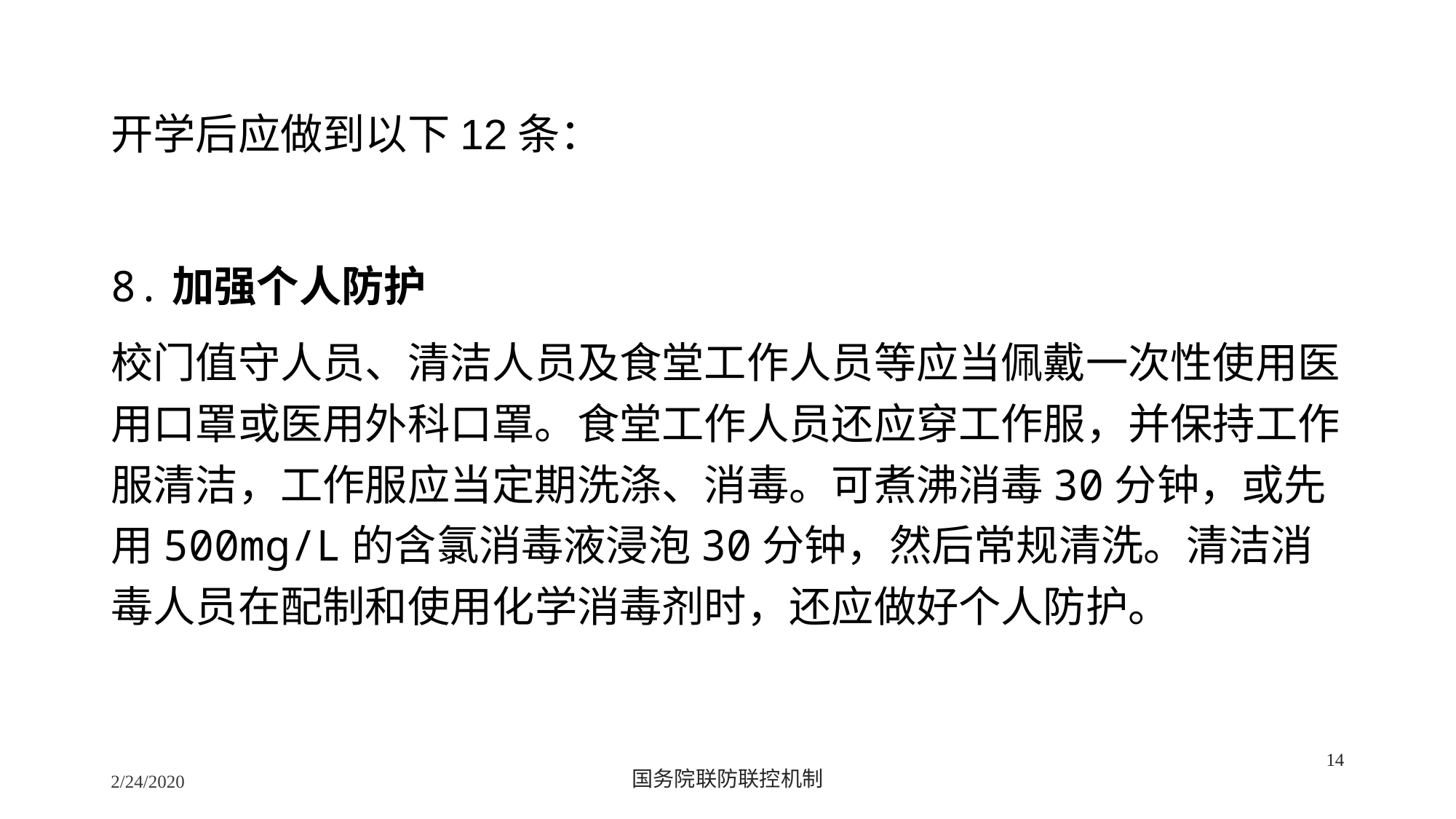

开学后应做到以下12条：

8.加强个人防护
校门值守人员、清洁人员及食堂工作人员等应当佩戴一次性使用医用口罩或医用外科口罩。食堂工作人员还应穿工作服，并保持工作服清洁，工作服应当定期洗涤、消毒。可煮沸消毒30分钟，或先用500mg/L的含氯消毒液浸泡30分钟，然后常规清洗。清洁消毒人员在配制和使用化学消毒剂时，还应做好个人防护。

14
2/24/2020
国务院联防联控机制